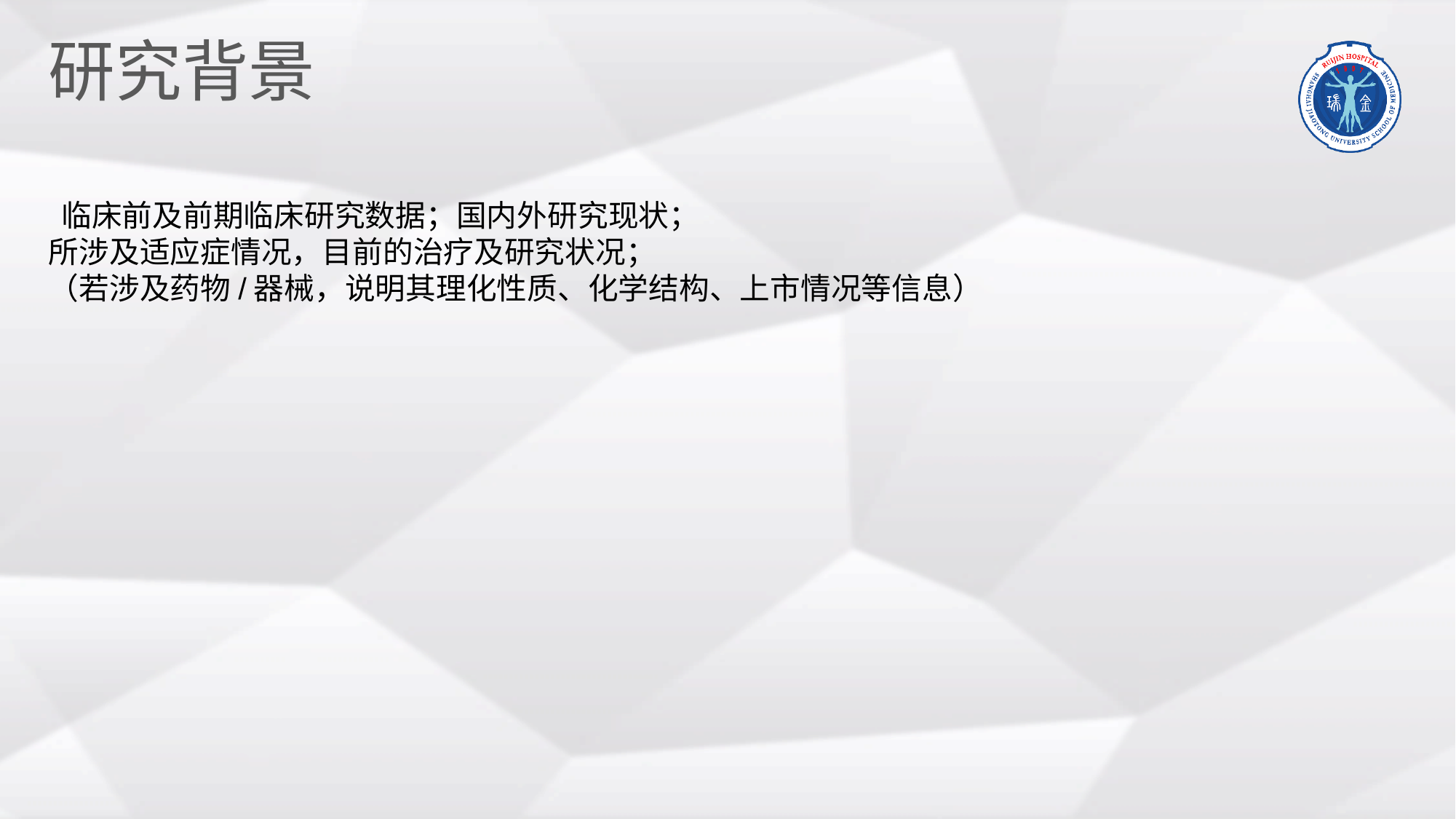

研究背景
 临床前及前期临床研究数据；国内外研究现状；
所涉及适应症情况，目前的治疗及研究状况；
（若涉及药物/器械，说明其理化性质、化学结构、上市情况等信息）